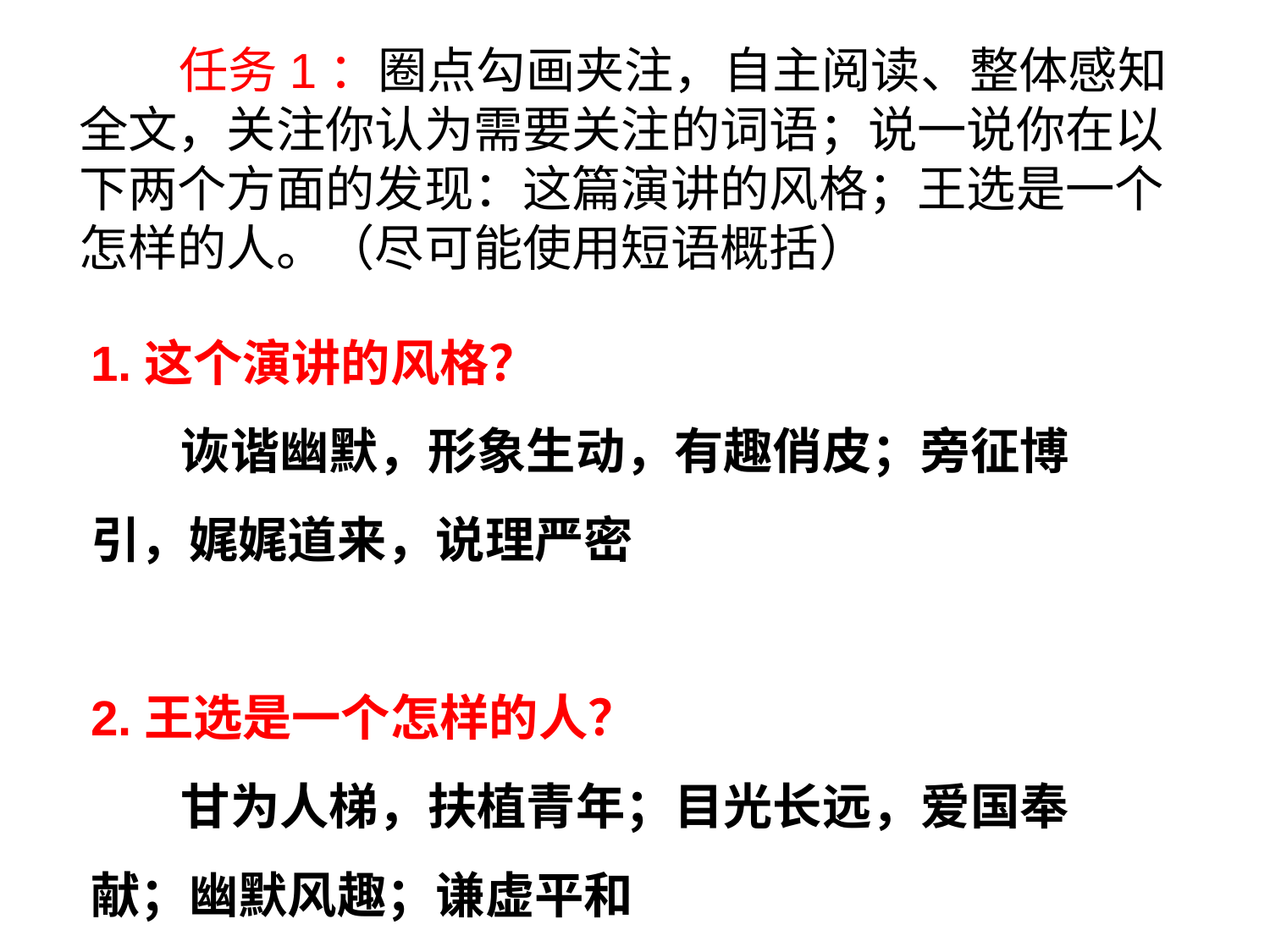

任务1：圈点勾画夹注，自主阅读、整体感知全文，关注你认为需要关注的词语；说一说你在以下两个方面的发现：这篇演讲的风格；王选是一个怎样的人。（尽可能使用短语概括）
1.这个演讲的风格？
       诙谐幽默，形象生动，有趣俏皮；旁征博引，娓娓道来，说理严密

2.王选是一个怎样的人？
       甘为人梯，扶植青年；目光长远，爱国奉献；幽默风趣；谦虚平和